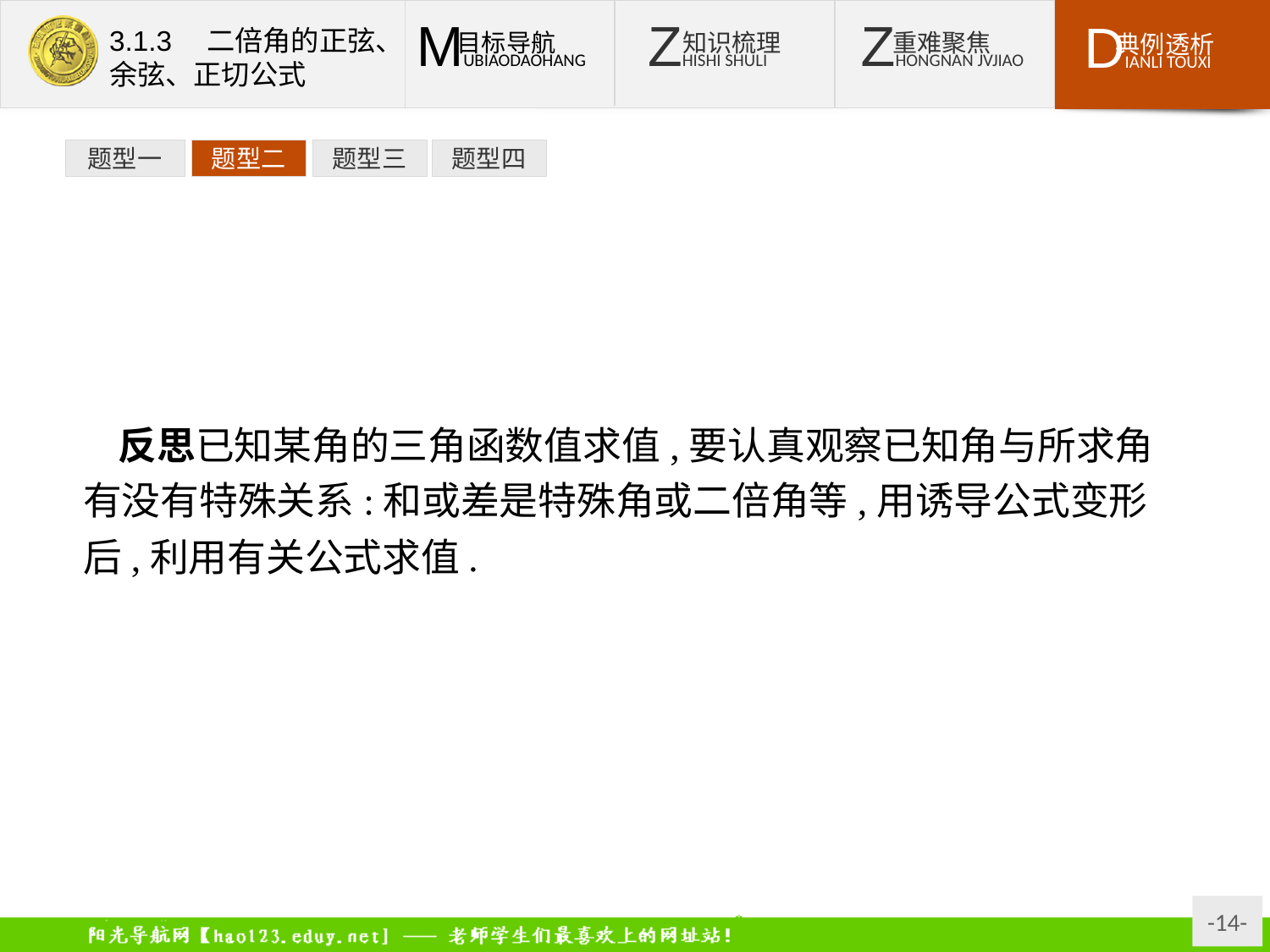

题型一
题型二
题型三
题型四
反思已知某角的三角函数值求值,要认真观察已知角与所求角有没有特殊关系:和或差是特殊角或二倍角等,用诱导公式变形后,利用有关公式求值.